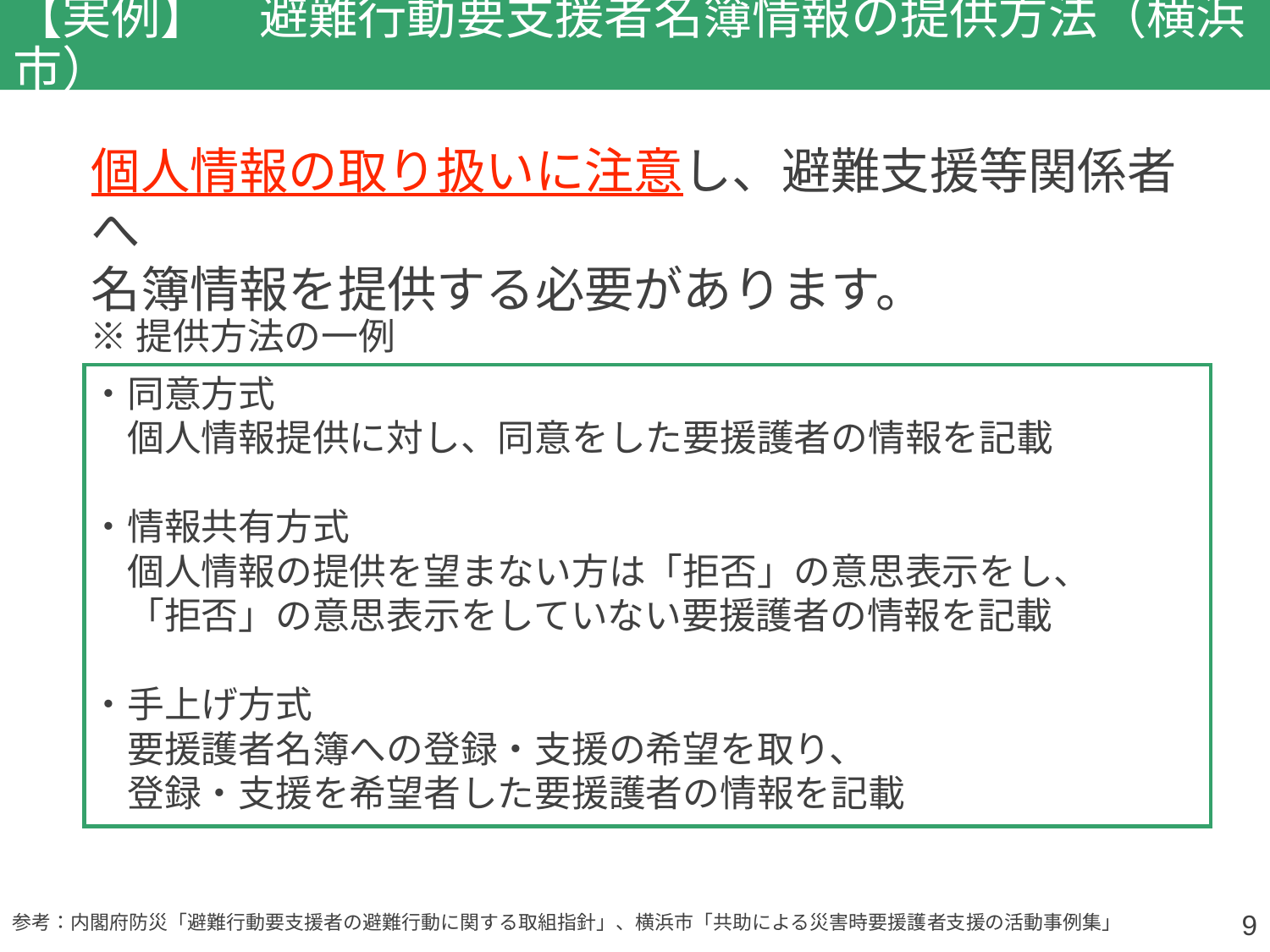

# 【実例】　避難行動要支援者名簿情報の提供方法（横浜市）
個人情報の取り扱いに注意し、避難支援等関係者へ
名簿情報を提供する必要があります。
※提供方法の一例
・同意方式
　個人情報提供に対し、同意をした要援護者の情報を記載

・情報共有方式
　個人情報の提供を望まない方は「拒否」の意思表示をし、
　「拒否」の意思表示をしていない要援護者の情報を記載

・手上げ方式
　要援護者名簿への登録・支援の希望を取り、
　登録・支援を希望者した要援護者の情報を記載

9
参考：内閣府防災「避難行動要支援者の避難行動に関する取組指針」、横浜市「共助による災害時要援護者支援の活動事例集」